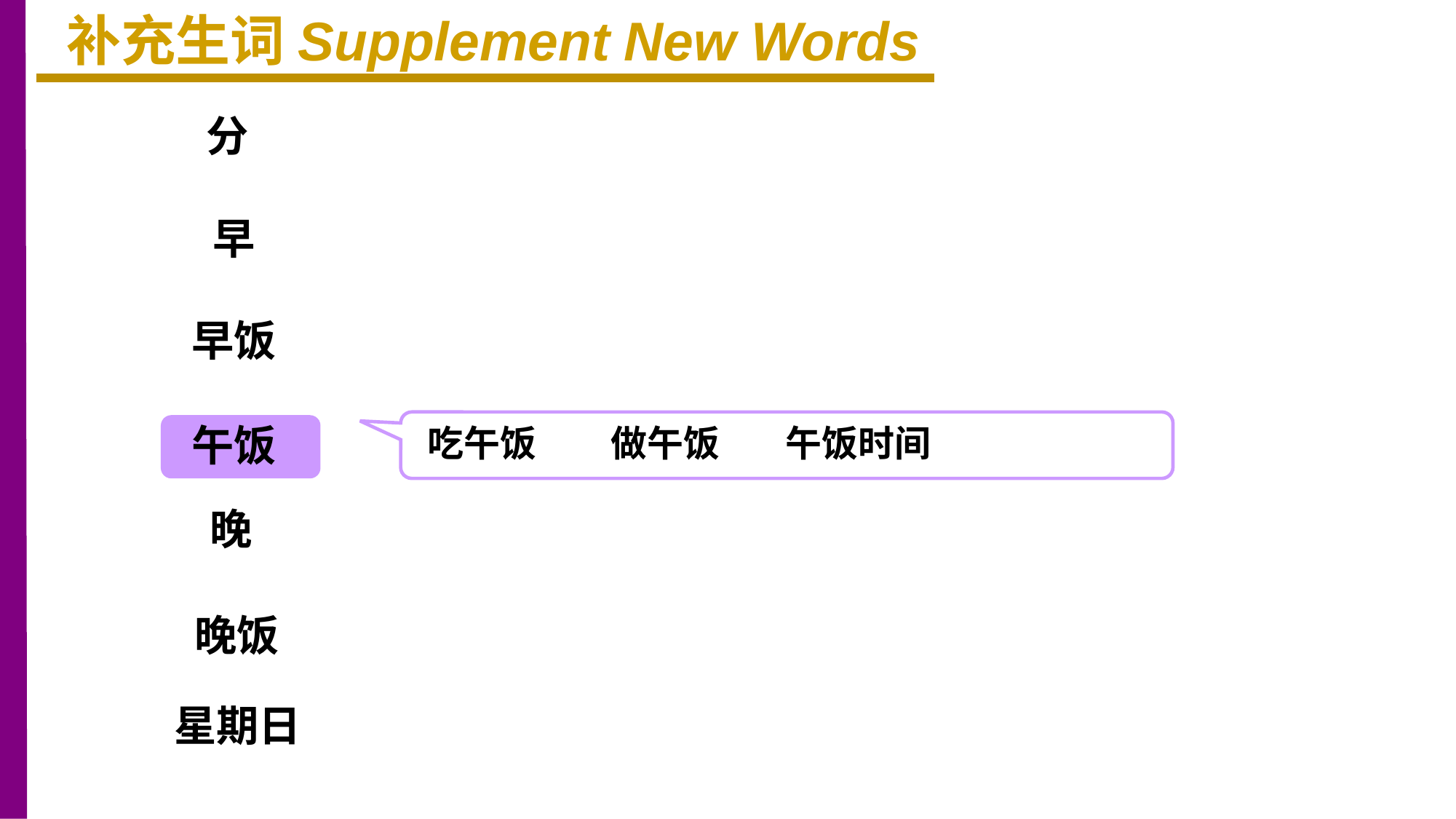

补充生词Supplement New Words
分
早
早饭

午饭

吃午饭         做午饭        午饭时间
晚
晚饭
星期日